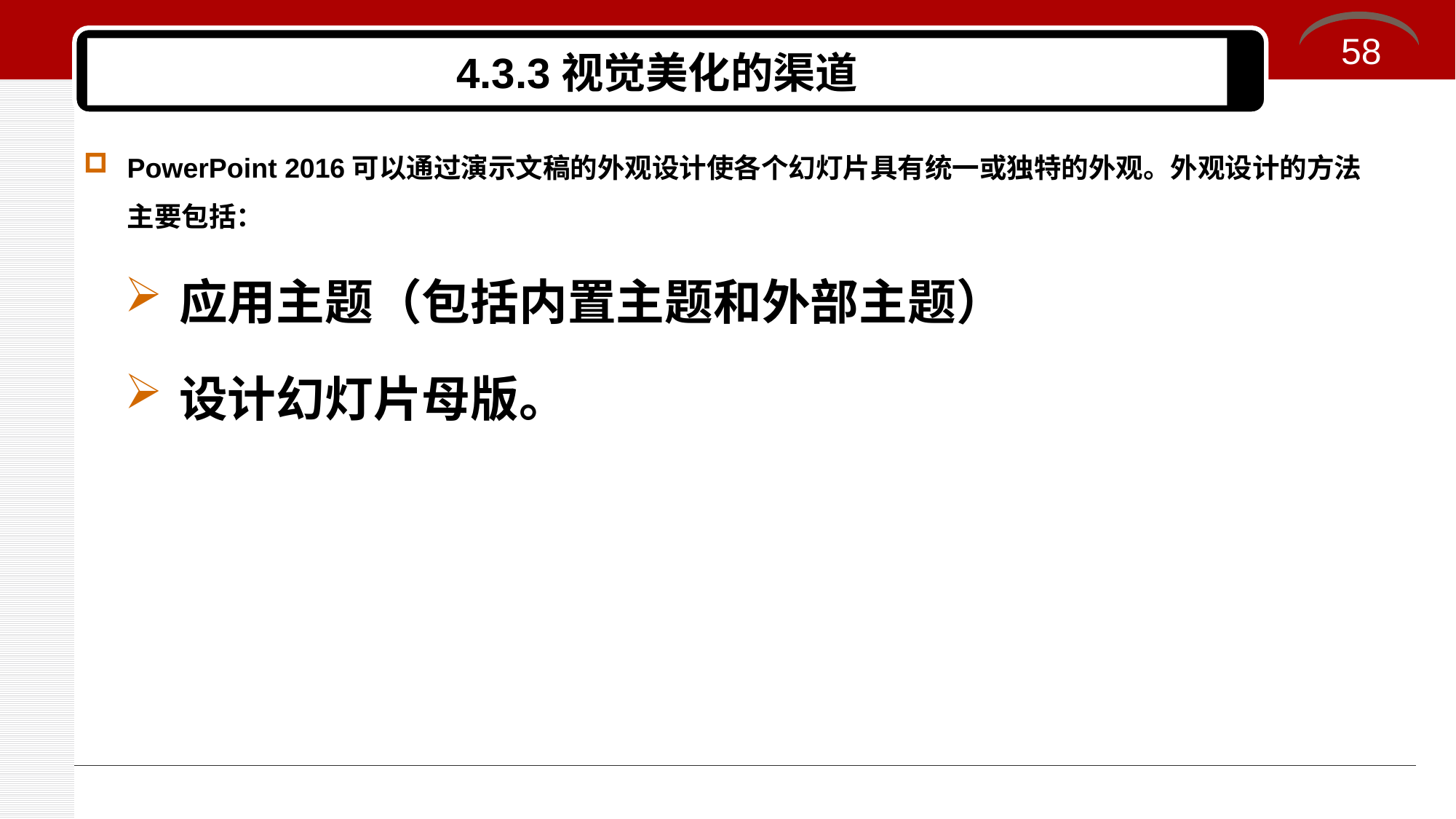

58
# 4.3.3视觉美化的渠道
PowerPoint 2016可以通过演示文稿的外观设计使各个幻灯片具有统一或独特的外观。外观设计的方法主要包括：
应用主题（包括内置主题和外部主题）
设计幻灯片母版。